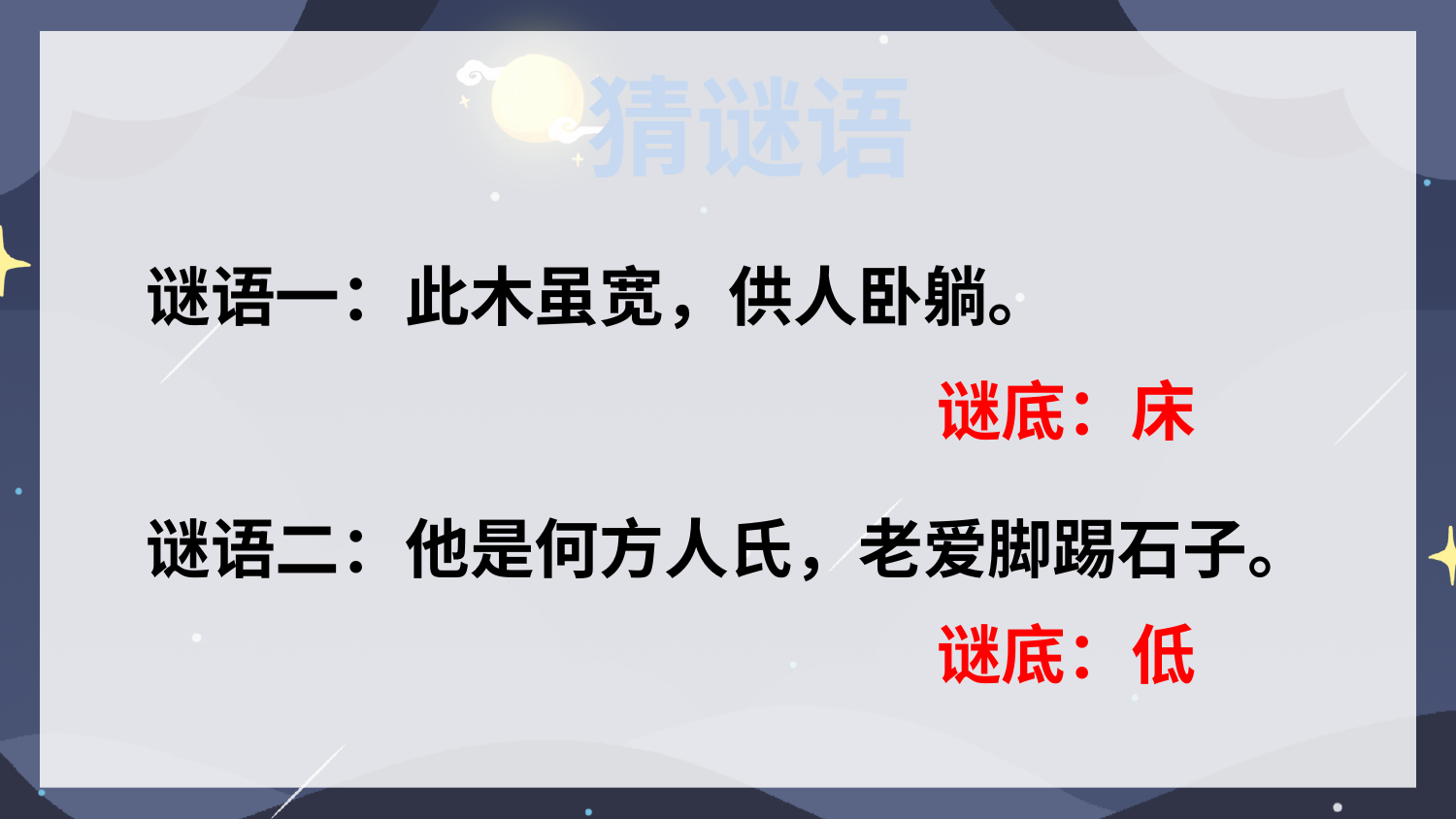

猜谜语
谜语一：此木虽宽，供人卧躺。
谜底：床
谜语二：他是何方人氏，老爱脚踢石子。
谜底：低